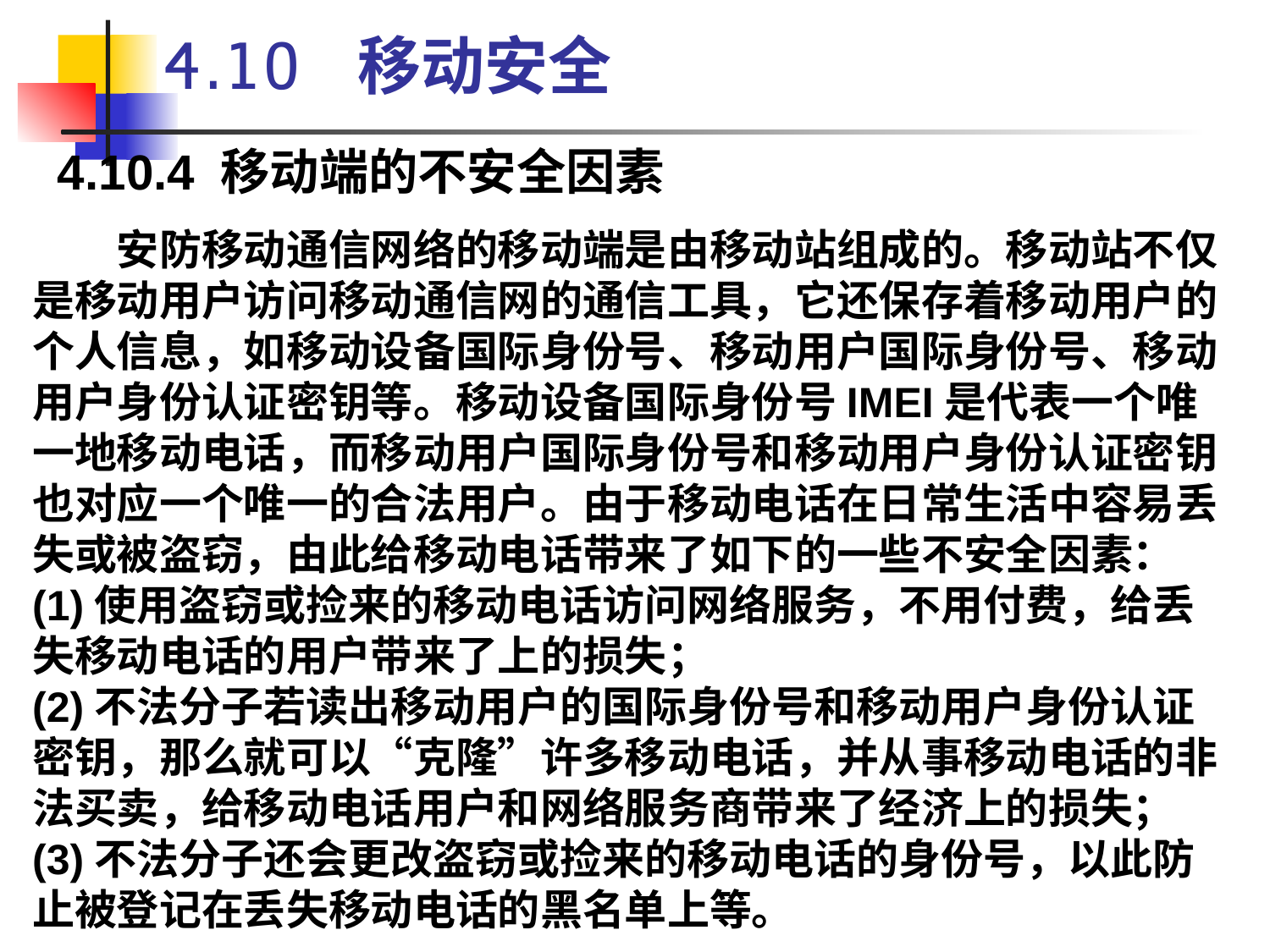

4.10  移动安全
4.10.4 移动端的不安全因素
　　安防移动通信网络的移动端是由移动站组成的。移动站不仅是移动用户访问移动通信网的通信工具，它还保存着移动用户的个人信息，如移动设备国际身份号、移动用户国际身份号、移动用户身份认证密钥等。移动设备国际身份号IMEI是代表一个唯一地移动电话，而移动用户国际身份号和移动用户身份认证密钥也对应一个唯一的合法用户。由于移动电话在日常生活中容易丢失或被盗窃，由此给移动电话带来了如下的一些不安全因素：
(1)使用盗窃或捡来的移动电话访问网络服务，不用付费，给丢失移动电话的用户带来了上的损失；
(2)不法分子若读出移动用户的国际身份号和移动用户身份认证密钥，那么就可以“克隆”许多移动电话，并从事移动电话的非法买卖，给移动电话用户和网络服务商带来了经济上的损失；
(3)不法分子还会更改盗窃或捡来的移动电话的身份号，以此防止被登记在丢失移动电话的黑名单上等。